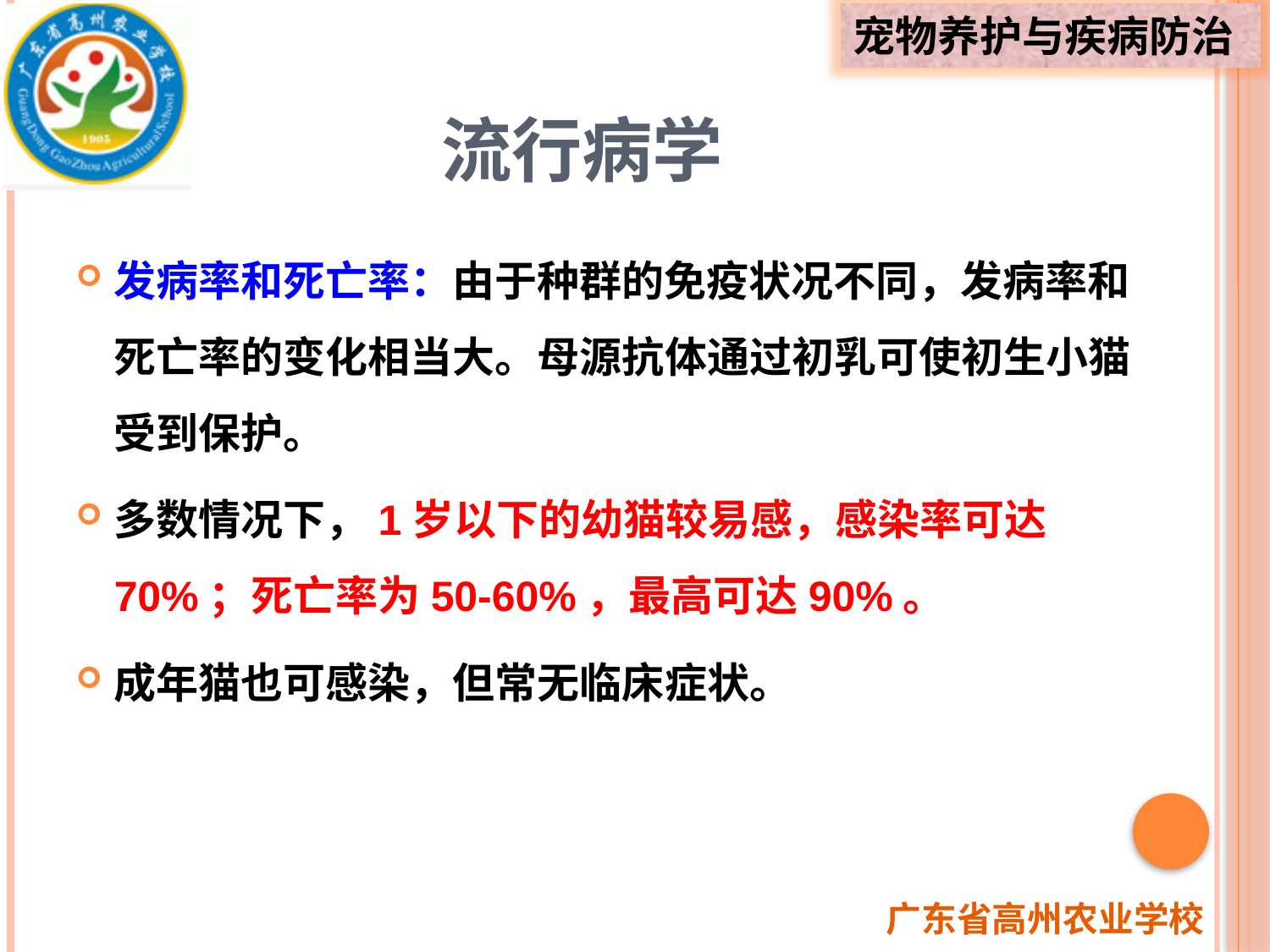

# 流行病学
发病率和死亡率：由于种群的免疫状况不同，发病率和死亡率的变化相当大。母源抗体通过初乳可使初生小猫受到保护。
多数情况下，1岁以下的幼猫较易感，感染率可达70%；死亡率为50-60%，最高可达90%。
成年猫也可感染，但常无临床症状。